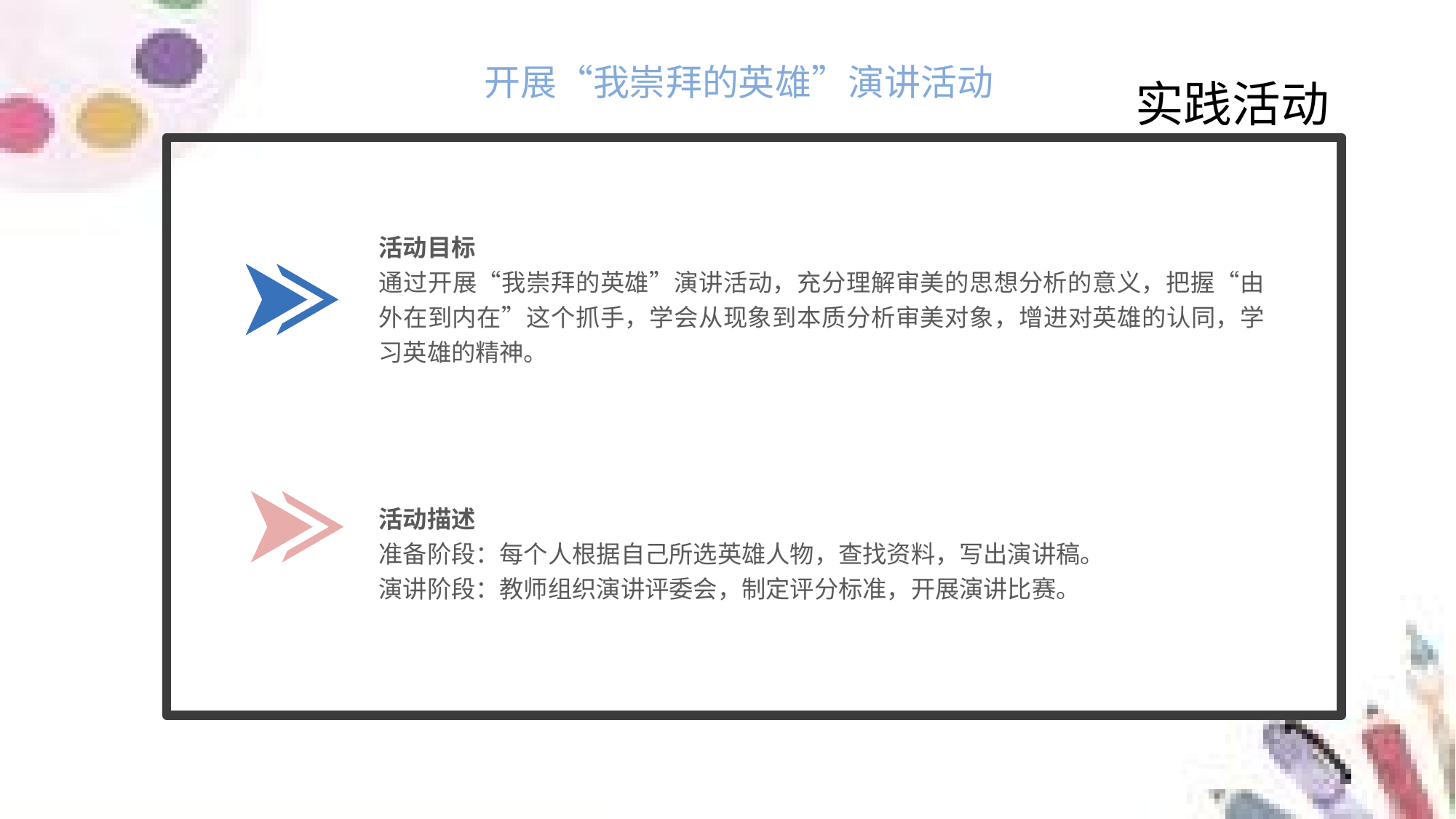

开展“我崇拜的英雄”演讲活动
实践活动

活动目标
通过开展“我崇拜的英雄”演讲活动，充分理解审美的思想分析的意义，把握“由外在到内在”这个抓手，学会从现象到本质分析审美对象，增进对英雄的认同，学习英雄的精神。

活动描述
准备阶段：每个人根据自己所选英雄人物，查找资料，写出演讲稿。
演讲阶段：教师组织演讲评委会，制定评分标准，开展演讲比赛。